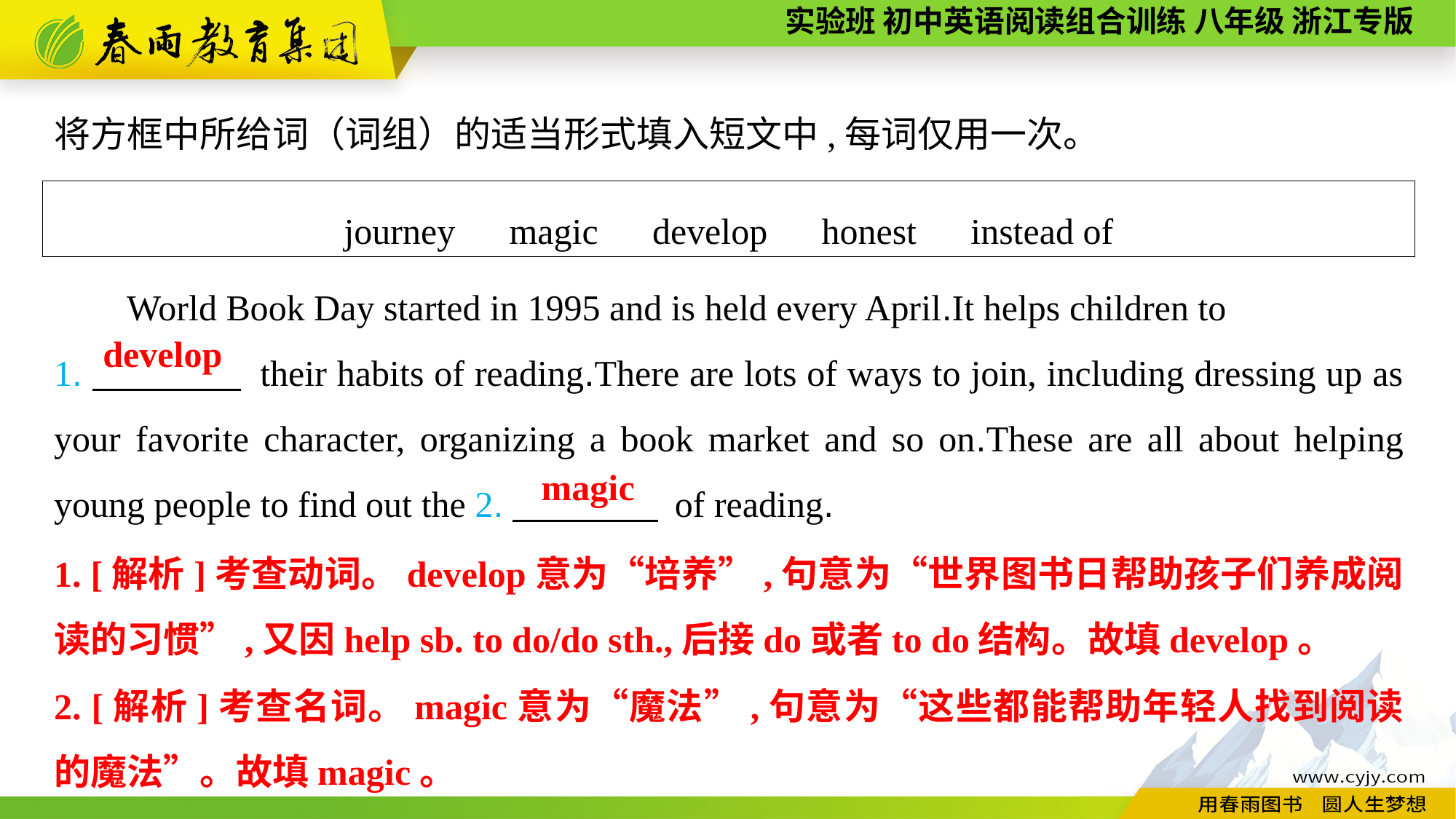

将方框中所给词（词组）的适当形式填入短文中,每词仅用一次。
journey　magic　develop　honest　instead of
World Book Day started in 1995 and is held every April.It helps children to
1.　　　　 their habits of reading.There are lots of ways to join, including dressing up as your favorite character, organizing a book market and so on.These are all about helping young people to find out the 2.　　　　 of reading.
develop
magic
1. [解析]考查动词。develop意为“培养”,句意为“世界图书日帮助孩子们养成阅读的习惯”,又因help sb. to do/do sth.,后接do或者to do结构。故填develop。
2. [解析]考查名词。magic意为“魔法”,句意为“这些都能帮助年轻人找到阅读的魔法”。故填magic。